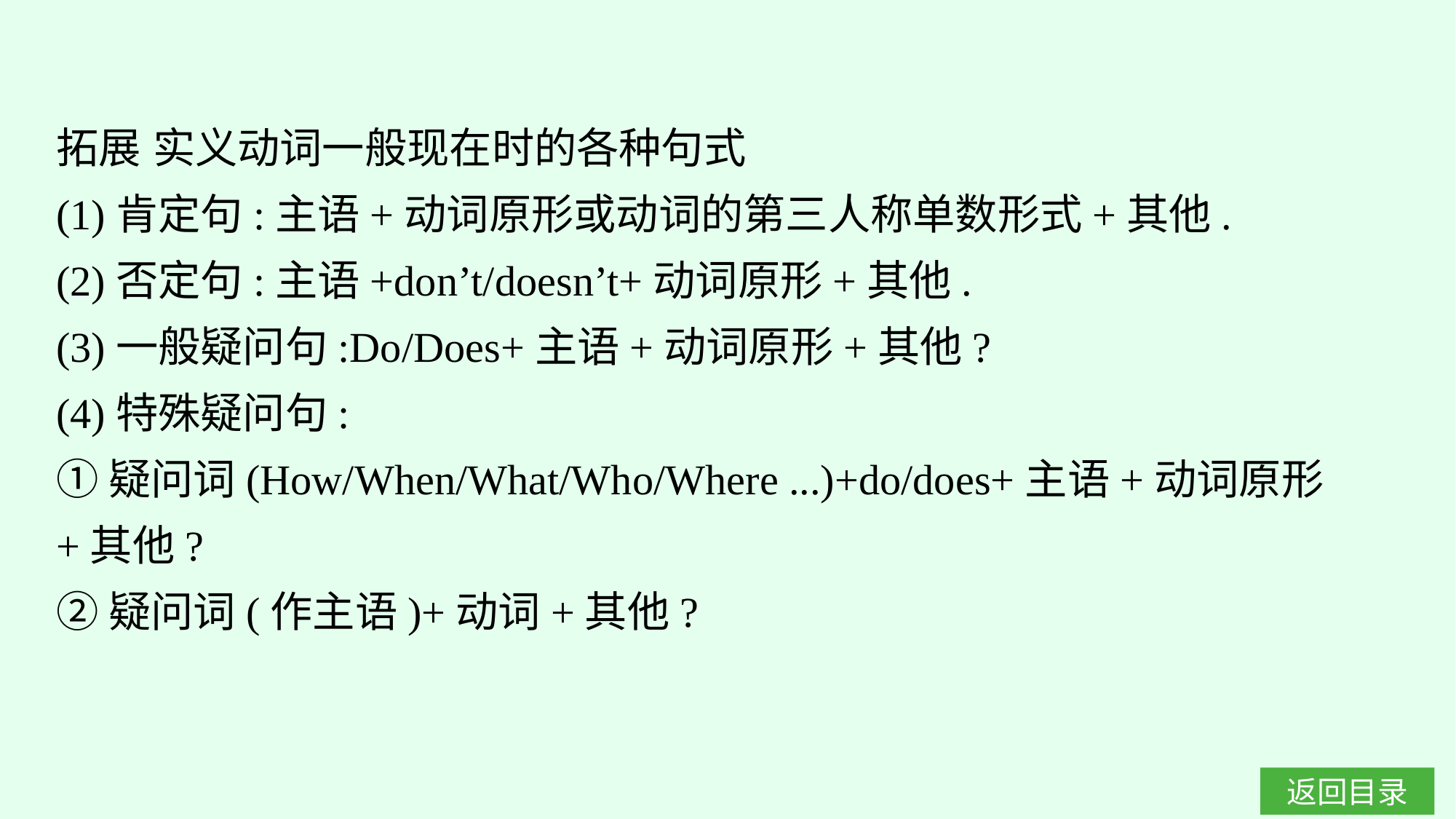

拓展 实义动词一般现在时的各种句式
(1)肯定句:主语+动词原形或动词的第三人称单数形式+其他.
(2)否定句:主语+don’t/doesn’t+动词原形+其他.
(3)一般疑问句:Do/Does+主语+动词原形+其他?
(4)特殊疑问句:
①疑问词(How/When/What/Who/Where ...)+do/does+主语+动词原形+其他?
②疑问词(作主语)+动词+其他?